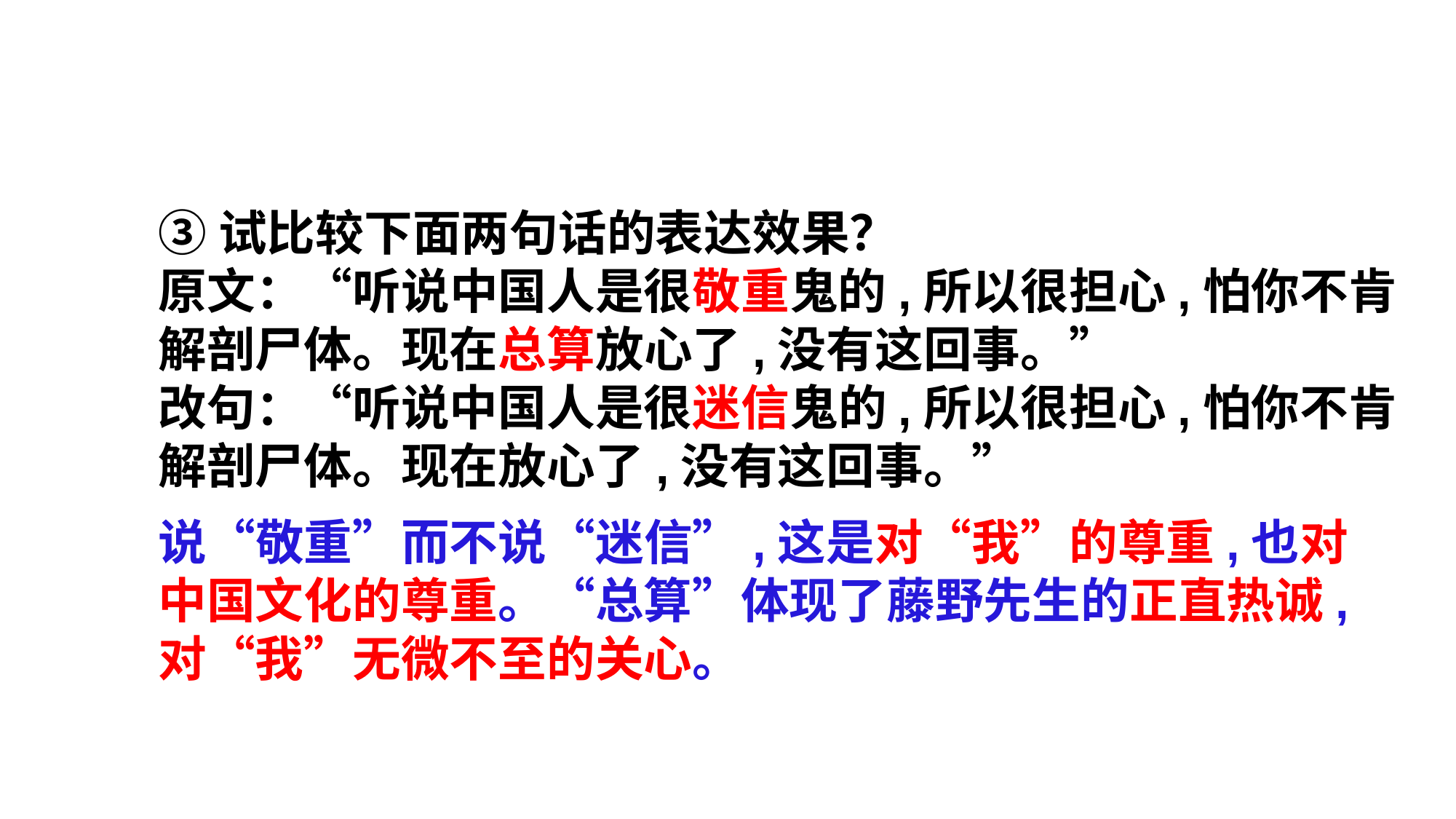

③试比较下面两句话的表达效果？
原文：“听说中国人是很敬重鬼的,所以很担心,怕你不肯解剖尸体。现在总算放心了,没有这回事。”
改句：“听说中国人是很迷信鬼的,所以很担心,怕你不肯解剖尸体。现在放心了,没有这回事。”

说“敬重”而不说“迷信”,这是对“我”的尊重,也对中国文化的尊重。“总算”体现了藤野先生的正直热诚,对“我”无微不至的关心。